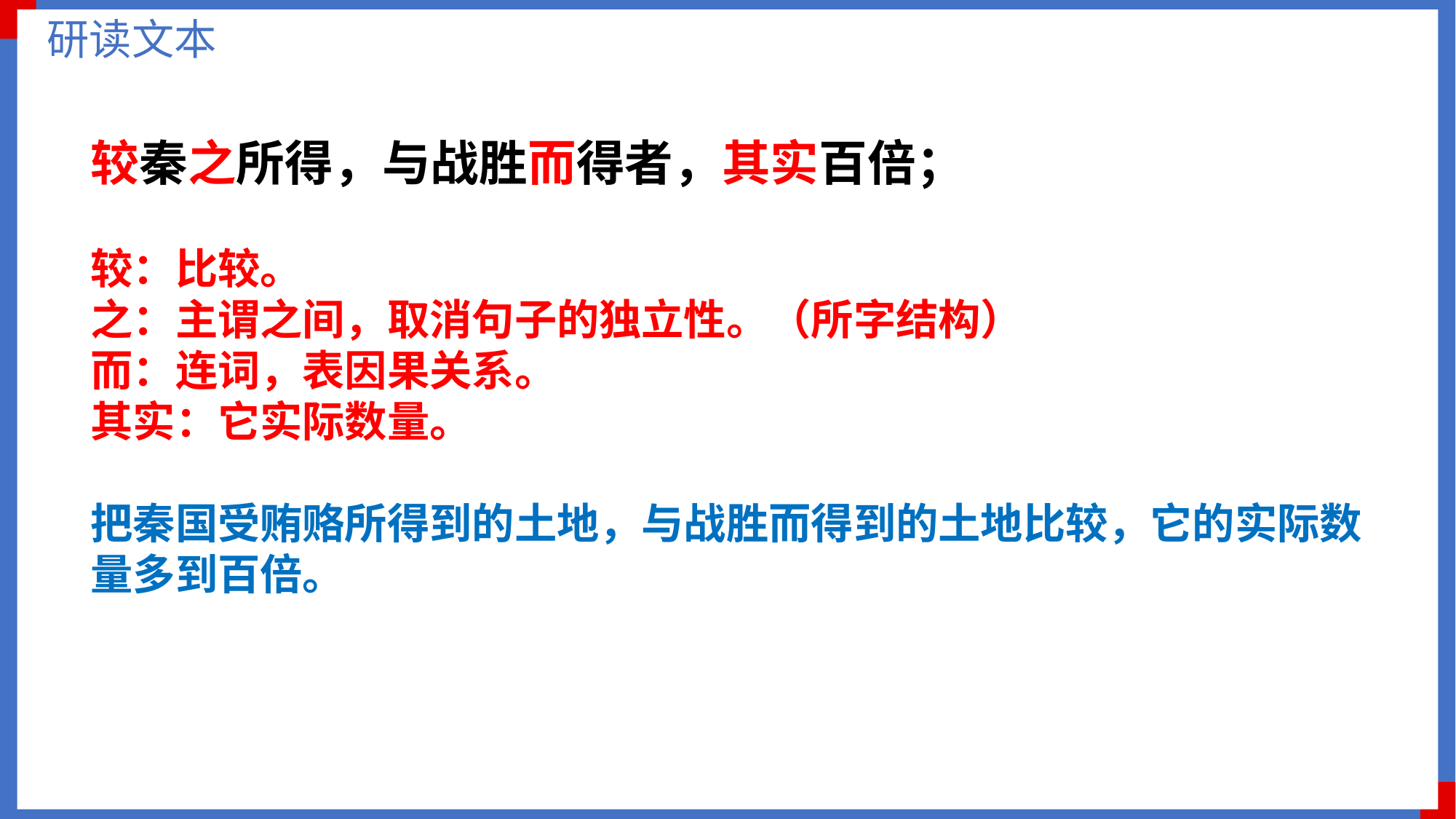

研读文本
较秦之所得，与战胜而得者，其实百倍；

较：比较。
之：主谓之间，取消句子的独立性。（所字结构）
而：连词，表因果关系。
其实：它实际数量。

把秦国受贿赂所得到的土地，与战胜而得到的土地比较，它的实际数量多到百倍。